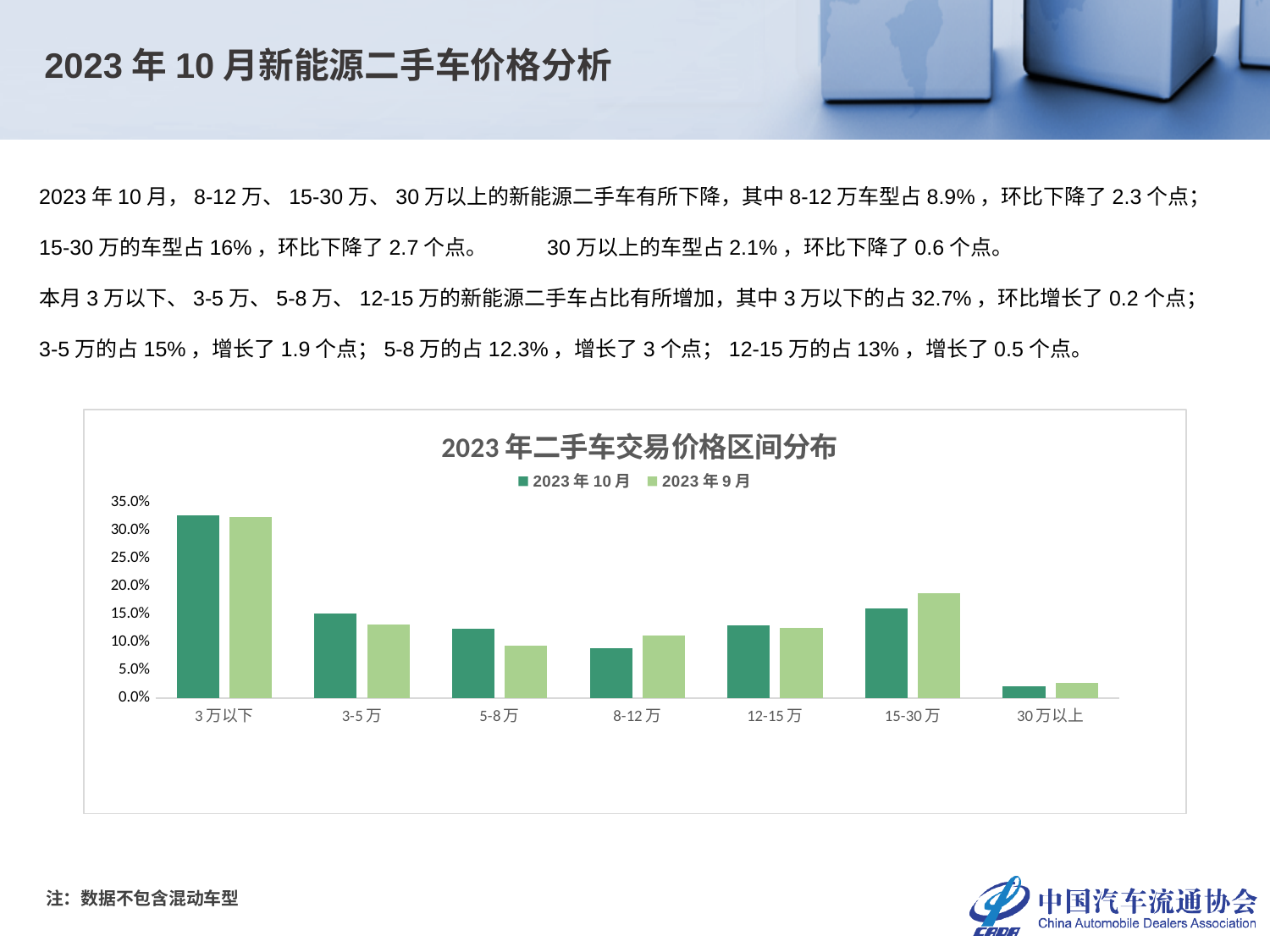

2023年10月新能源二手车价格分析
2023年10月，8-12万、15-30万、30万以上的新能源二手车有所下降，其中8-12万车型占8.9%，环比下降了2.3个点；15-30万的车型占16%，环比下降了2.7个点。	30万以上的车型占2.1%，环比下降了0.6个点。
本月3万以下、3-5万、5-8万、12-15万的新能源二手车占比有所增加，其中3万以下的占32.7%，环比增长了0.2个点；3-5万的占15%，增长了1.9个点；5-8万的占12.3%，增长了3个点；12-15万的占13%，增长了0.5个点。

### Chart: 2023年二手车交易价格区间分布

| Category | 2023年10月 | 2023年9月 |
|---|---|---|
| 3万以下 | 0.32653304700548796 | 0.32432432432432434 |
| 3-5万 | 0.15014316392269147 | 0.1309815078236131 |
| 5-8万 | 0.12341923168694822 | 0.09388335704125178 |
| 8-12万 | 0.08894058697208304 | 0.11197724039829303 |
| 12-15万 | 0.13045812455261274 | 0.12523470839260312 |
| 15-30万 | 0.15998568360773086 | 0.18679943100995733 |
| 30万以上 | 0.02052016225244572 | 0.026799431009957325 |
注：数据不包含混动车型